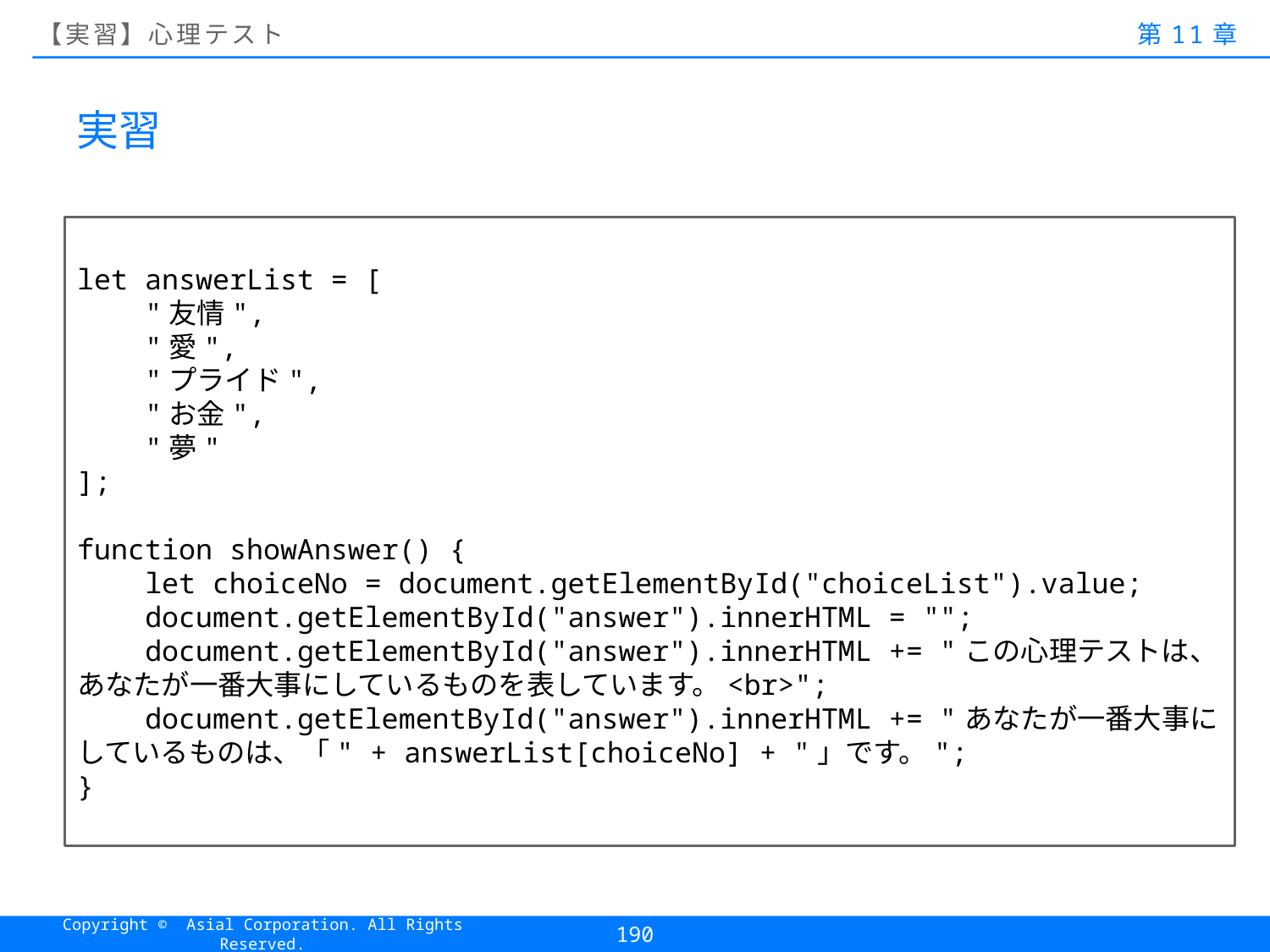

# 【実習】心理テスト
第11章
実習

let answerList = [
    "友情",
    "愛",
    "プライド",
    "お金",
    "夢"
];

function showAnswer() {
    let choiceNo = document.getElementById("choiceList").value;
    document.getElementById("answer").innerHTML = "";
    document.getElementById("answer").innerHTML += "この心理テストは、あなたが一番大事にしているものを表しています。<br>";
    document.getElementById("answer").innerHTML += "あなたが一番大事にしているものは、「" + answerList[choiceNo] + "」です。";
}
190